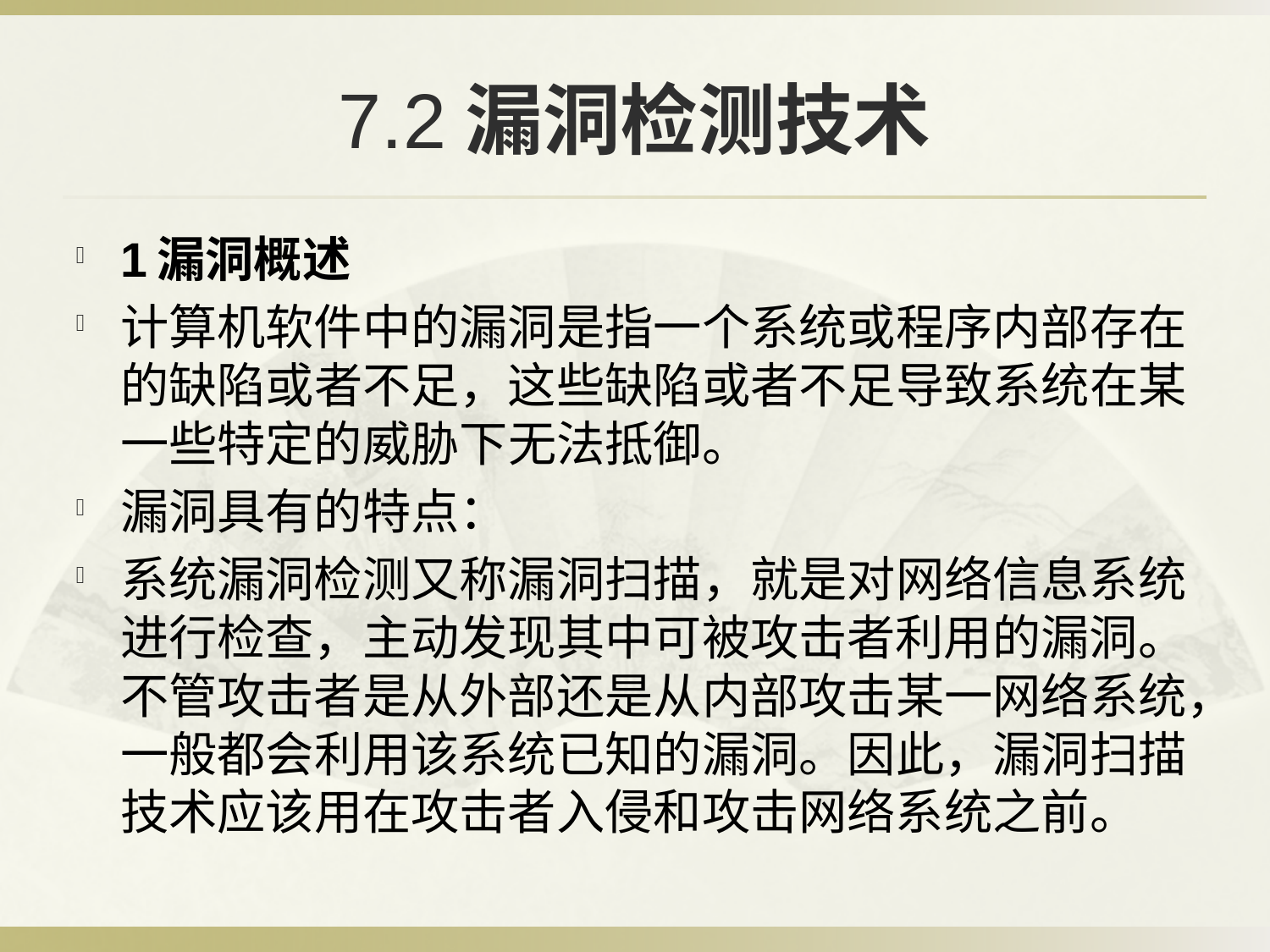

# 7.2漏洞检测技术
1漏洞概述
计算机软件中的漏洞是指一个系统或程序内部存在的缺陷或者不足，这些缺陷或者不足导致系统在某一些特定的威胁下无法抵御。
漏洞具有的特点：
系统漏洞检测又称漏洞扫描，就是对网络信息系统进行检查，主动发现其中可被攻击者利用的漏洞。不管攻击者是从外部还是从内部攻击某一网络系统，一般都会利用该系统已知的漏洞。因此，漏洞扫描技术应该用在攻击者入侵和攻击网络系统之前。